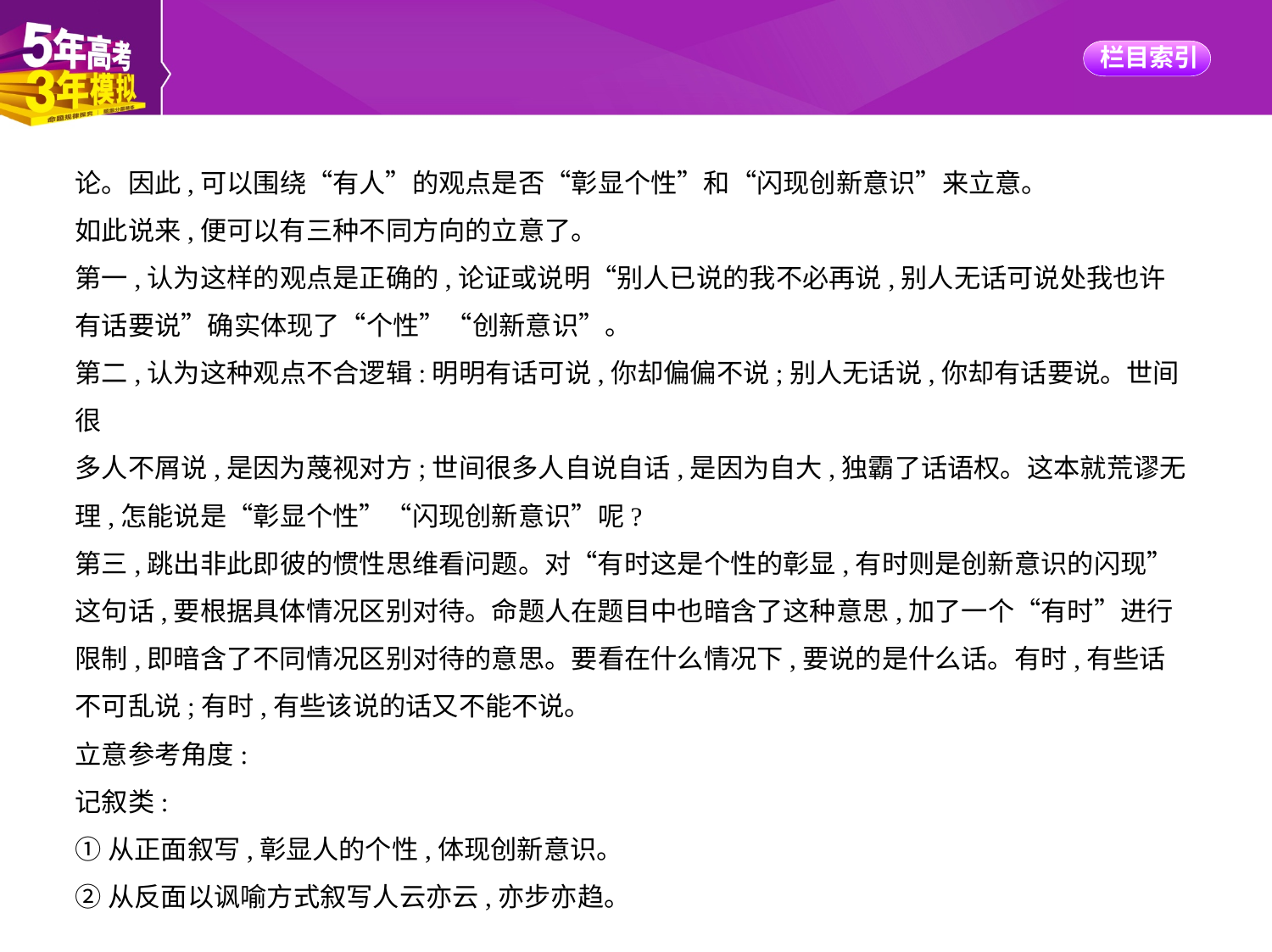

论。因此,可以围绕“有人”的观点是否“彰显个性”和“闪现创新意识”来立意。
如此说来,便可以有三种不同方向的立意了。
第一,认为这样的观点是正确的,论证或说明“别人已说的我不必再说,别人无话可说处我也许
有话要说”确实体现了“个性”“创新意识”。
第二,认为这种观点不合逻辑:明明有话可说,你却偏偏不说;别人无话说,你却有话要说。世间很
多人不屑说,是因为蔑视对方;世间很多人自说自话,是因为自大,独霸了话语权。这本就荒谬无
理,怎能说是“彰显个性”“闪现创新意识”呢?
第三,跳出非此即彼的惯性思维看问题。对“有时这是个性的彰显,有时则是创新意识的闪现”
这句话,要根据具体情况区别对待。命题人在题目中也暗含了这种意思,加了一个“有时”进行
限制,即暗含了不同情况区别对待的意思。要看在什么情况下,要说的是什么话。有时,有些话
不可乱说;有时,有些该说的话又不能不说。
立意参考角度:
记叙类:
①从正面叙写,彰显人的个性,体现创新意识。
②从反面以讽喻方式叙写人云亦云,亦步亦趋。